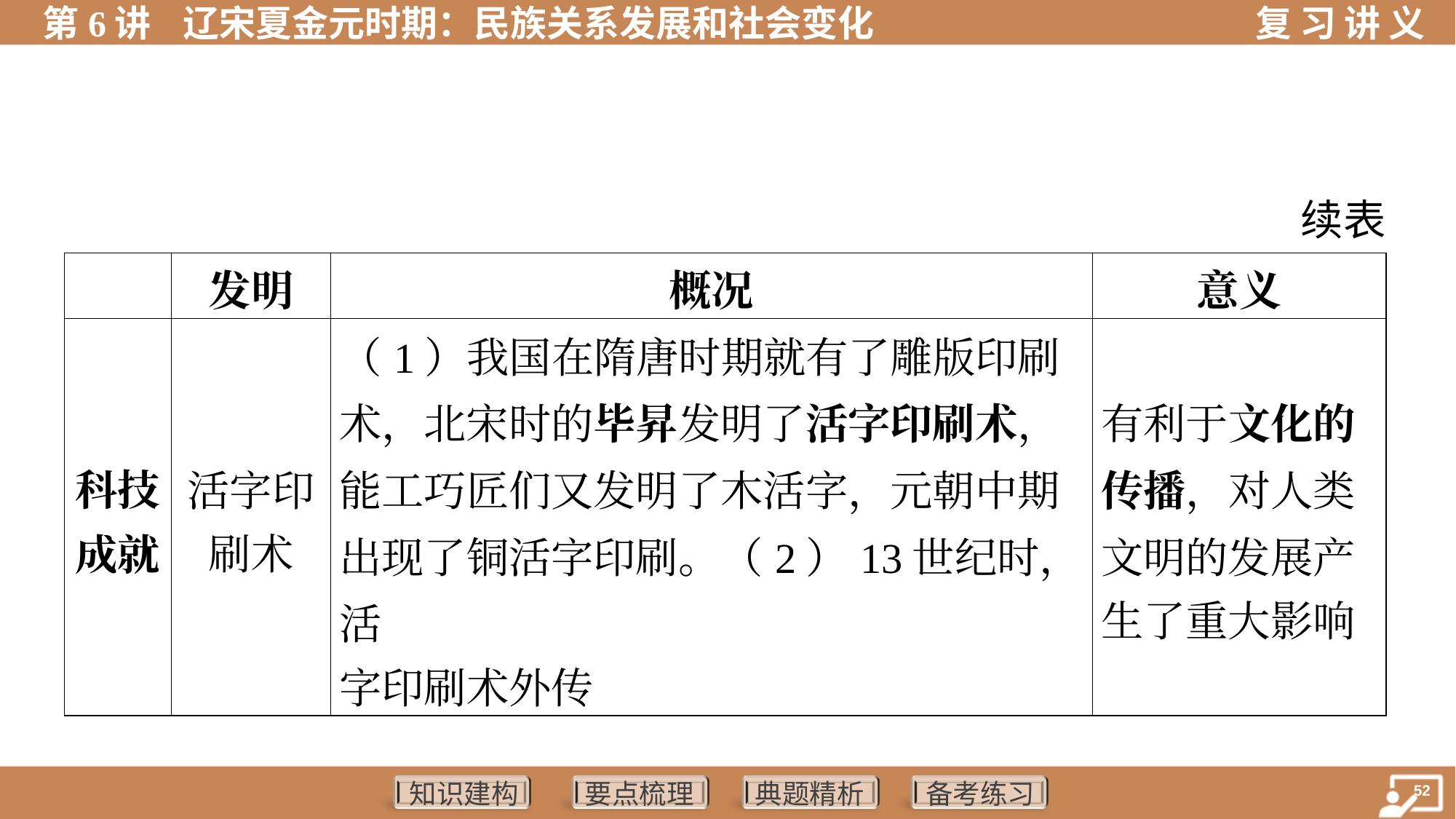

续表
|  | 发明 | 概况 | 意义 |
| --- | --- | --- | --- |
| 科技 成就 | 活字印 刷术 | （1）我国在隋唐时期就有了雕版印刷 术，北宋时的毕昇发明了活字印刷术， 能工巧匠们又发明了木活字，元朝中期 出现了铜活字印刷。（2）13世纪时，活 字印刷术外传 | 有利于文化的 传播，对人类 文明的发展产 生了重大影响 |